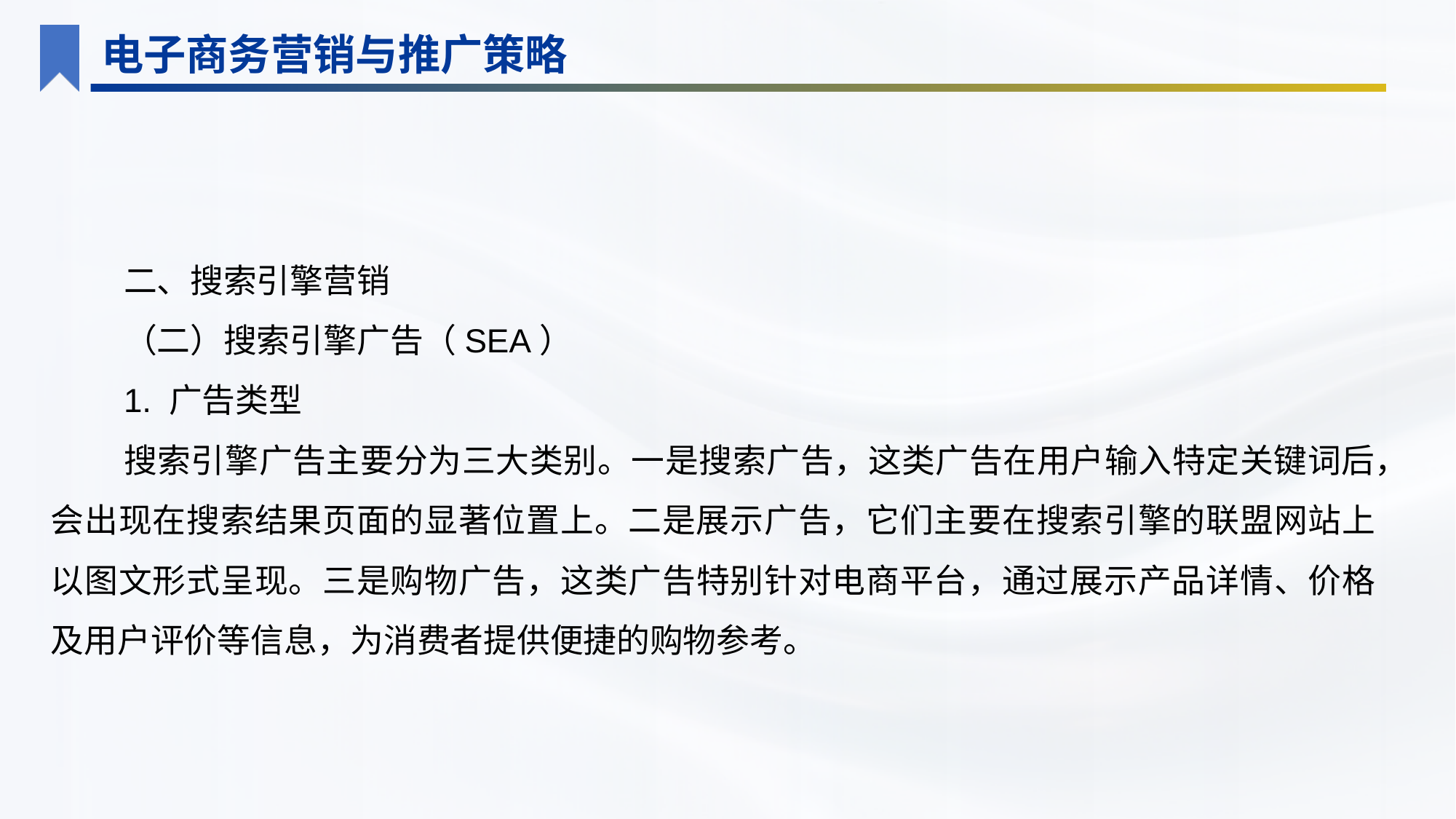

电子商务营销与推广策略
二、搜索引擎营销
（二）搜索引擎广告（SEA）
1. 广告类型
搜索引擎广告主要分为三大类别。一是搜索广告，这类广告在用户输入特定关键词后，会出现在搜索结果页面的显著位置上。二是展示广告，它们主要在搜索引擎的联盟网站上以图文形式呈现。三是购物广告，这类广告特别针对电商平台，通过展示产品详情、价格及用户评价等信息，为消费者提供便捷的购物参考。